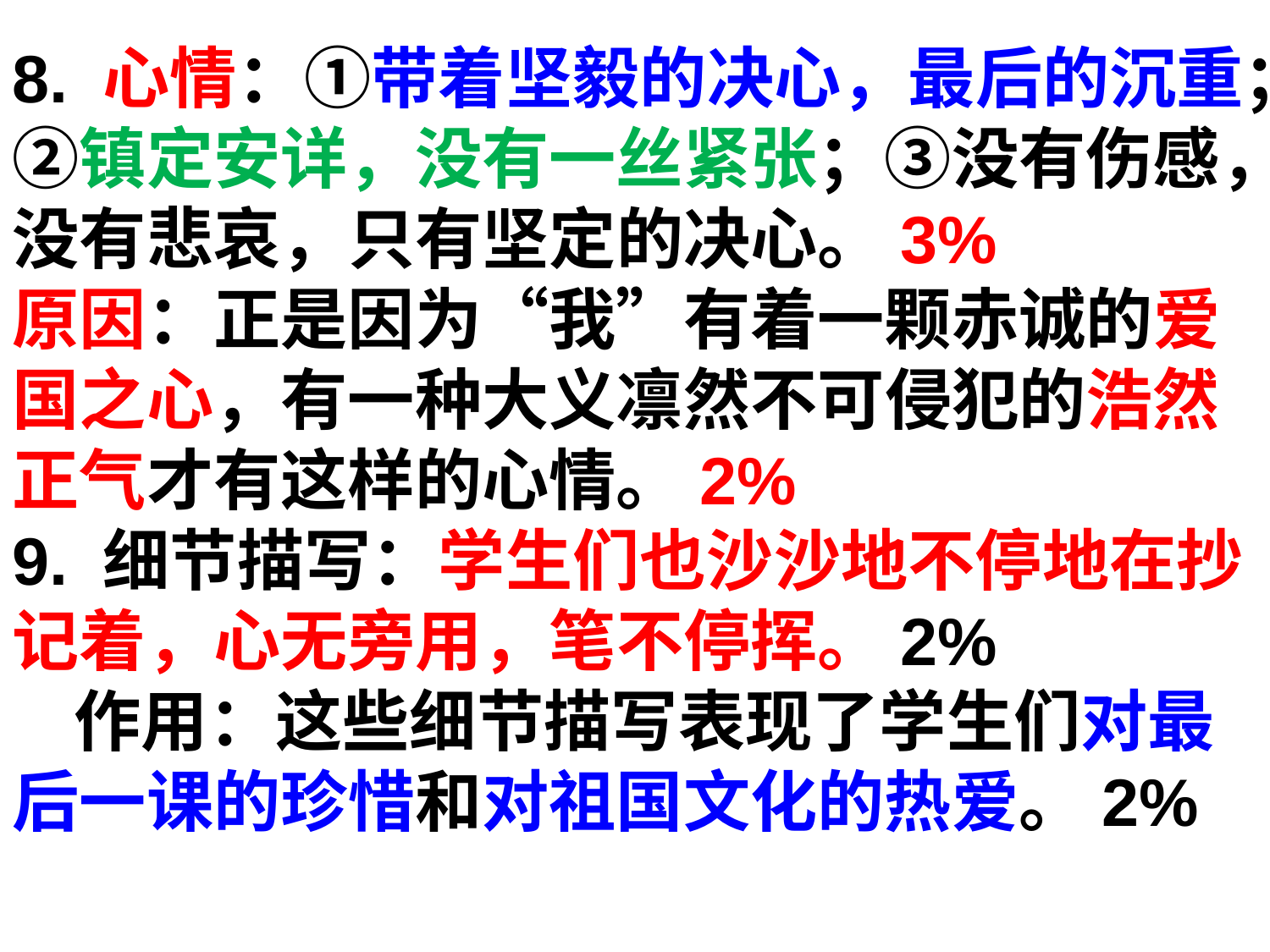

8. 心情：①带着坚毅的决心，最后的沉重；②镇定安详，没有一丝紧张；③没有伤感，没有悲哀，只有坚定的决心。3%
原因：正是因为“我”有着一颗赤诚的爱国之心，有一种大义凛然不可侵犯的浩然正气才有这样的心情。2%
9. 细节描写：学生们也沙沙地不停地在抄记着，心无旁用，笔不停挥。2%
   作用：这些细节描写表现了学生们对最后一课的珍惜和对祖国文化的热爱。2%